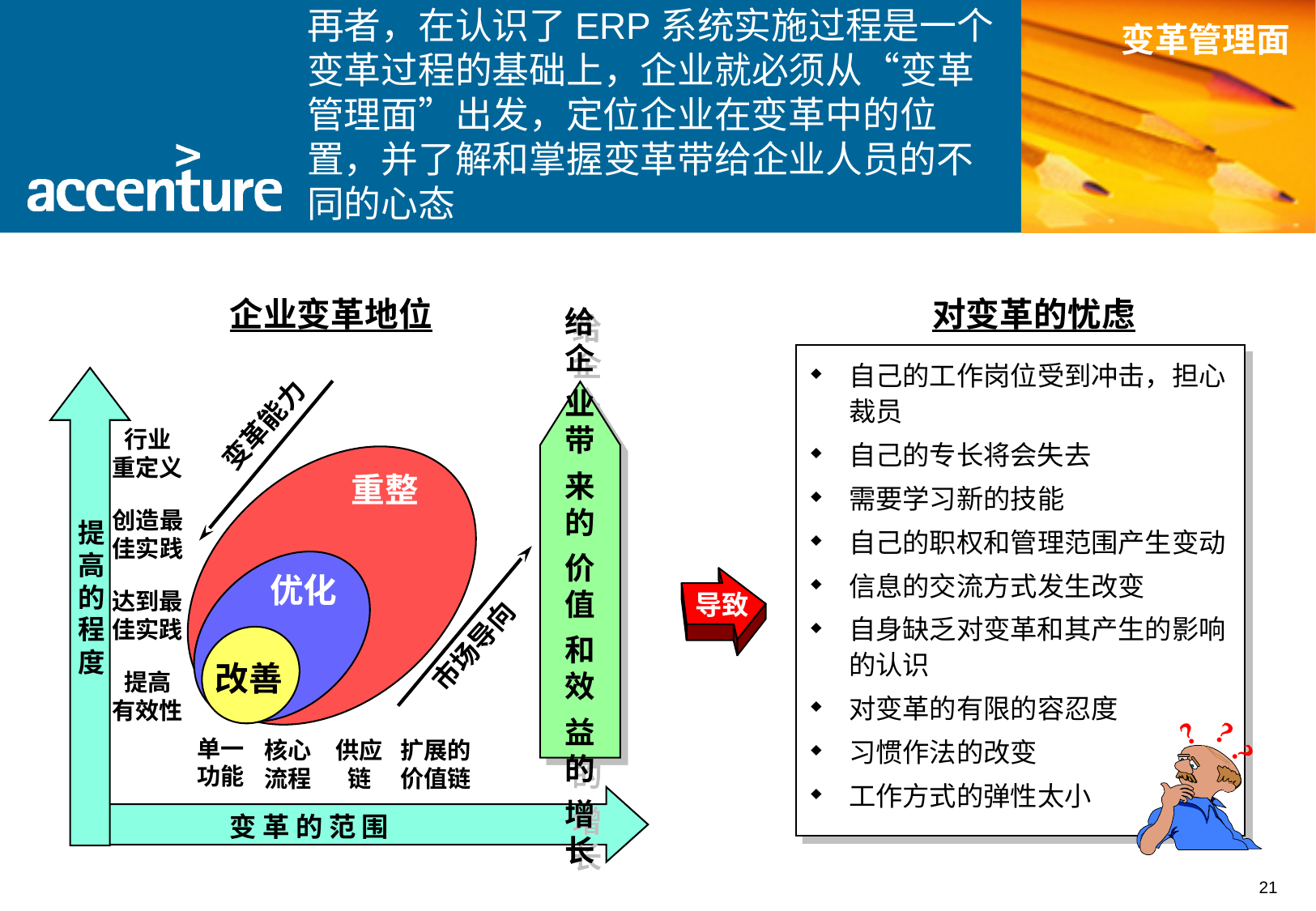

再者，在认识了ERP系统实施过程是一个变革过程的基础上，企业就必须从“变革管理面”出发，定位企业在变革中的位置，并了解和掌握变革带给企业人员的不同的心态
变革管理面
企业变革地位
对变革的忧虑

自己的工作岗位受到冲击，担心裁员
自己的专长将会失去
需要学习新的技能
自己的职权和管理范围产生变动
信息的交流方式发生改变
自身缺乏对变革和其产生的影响的认识
对变革的有限的容忍度
习惯作法的改变
工作方式的弹性太小
?
?
?

导致

变革能力
行业
重定义
创造最
佳实践
达到最
佳实践
提高
有效性
重整

提
高
的
程
度
给企
业带
来的
价值
和效
益的
增长

优化
市场导向
改善
单一
功能
扩展的
价值链
核心
流程
供应
链

变 革 的 范 围
21